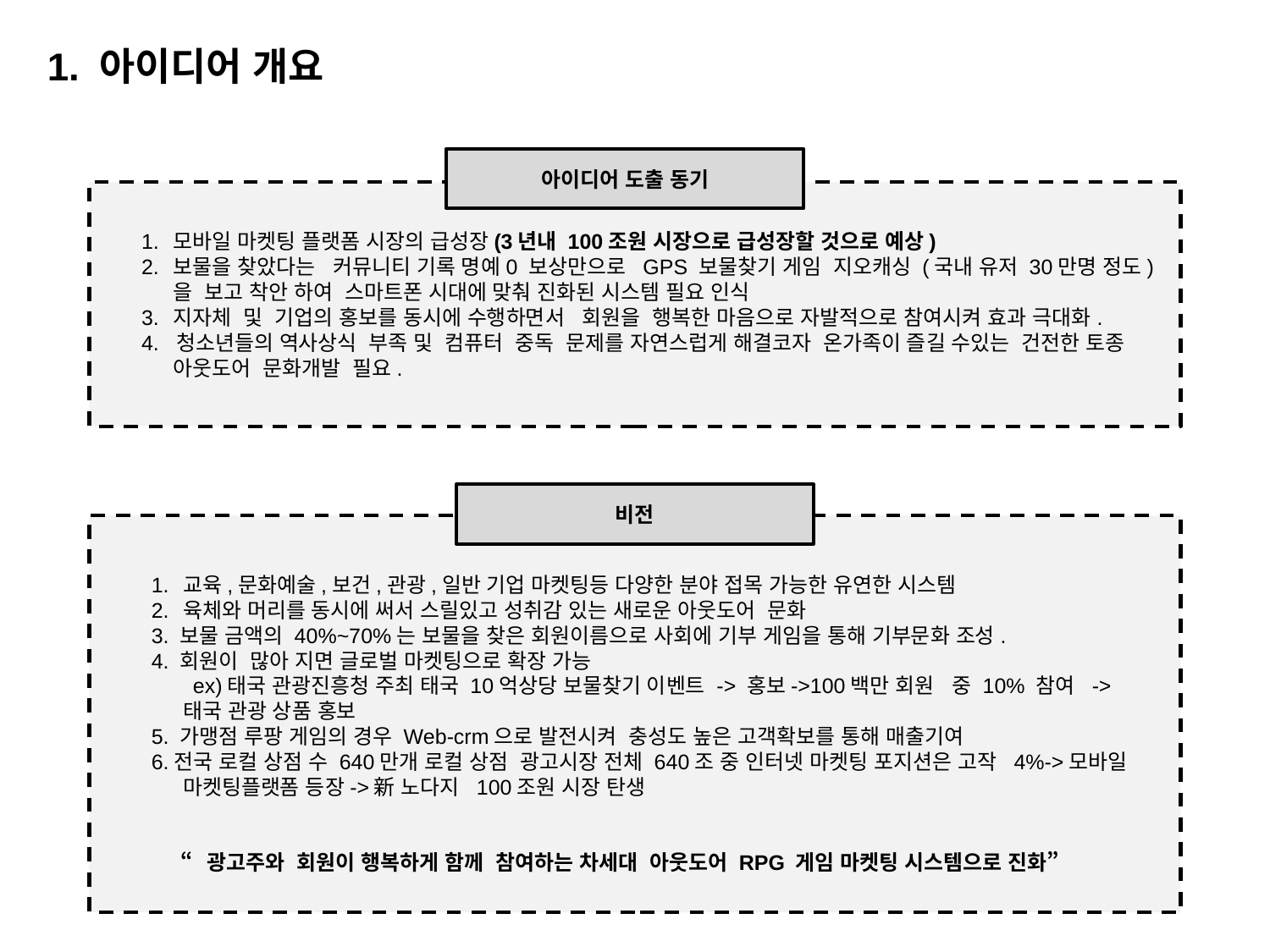

1. 아이디어 개요
아이디어 도출 동기

모바일 마켓팅 플랫폼 시장의 급성장(3년내 100조원 시장으로 급성장할 것으로 예상)
보물을 찾았다는   커뮤니티 기록 명예0 보상만으로  GPS 보물찾기 게임  지오캐싱 (국내 유저 30만명 정도)을  보고 착안 하여  스마트폰 시대에 맞춰 진화된 시스템 필요 인식
지자체  및  기업의 홍보를 동시에 수행하면서   회원을  행복한 마음으로 자발적으로 참여시켜 효과 극대화.
4.  청소년들의 역사상식  부족 및  컴퓨터  중독  문제를 자연스럽게 해결코자  온가족이 즐길 수있는  건전한 토종 아웃도어  문화개발  필요.

비전

교육,문화예술,보건,관광,일반 기업 마켓팅등 다양한 분야 접목 가능한 유연한 시스템
육체와 머리를 동시에 써서 스릴있고 성취감 있는 새로운 아웃도어  문화
3. 보물 금액의 40%~70%는 보물을 찾은 회원이름으로 사회에 기부 게임을 통해 기부문화 조성.
4. 회원이  많아 지면 글로벌 마켓팅으로 확장 가능
       ex)태국 관광진흥청 주최 태국 10억상당 보물찾기 이벤트 -> 홍보->100백만 회원   중 10% 참여  ->태국 관광 상품 홍보
5. 가맹점 루팡 게임의 경우 Web-crm으로 발전시켜  충성도 높은 고객확보를 통해 매출기여
6.전국 로컬 상점 수 640만개 로컬 상점  광고시장 전체 640조 중 인터넷 마켓팅 포지션은 고작  4%->모바일  마켓팅플랫폼 등장->新 노다지  100조원 시장 탄생

“광고주와  회원이 행복하게 함께  참여하는 차세대  아웃도어 RPG 게임 마켓팅 시스템으로 진화”